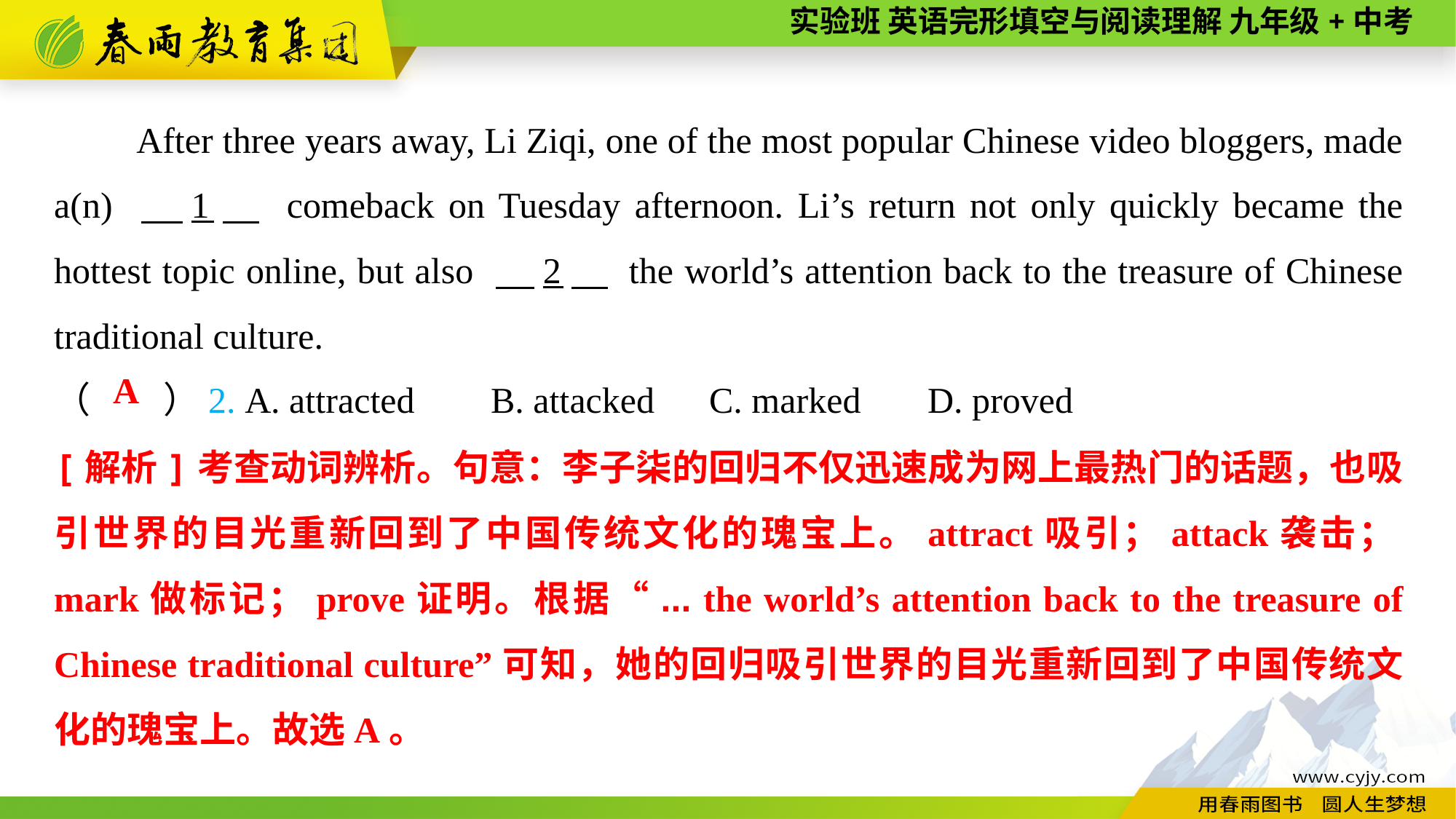

After three years away, Li Ziqi, one of the most popular Chinese video bloggers, made a(n) 　1　 comeback on Tuesday afternoon. Li’s return not only quickly became the hottest topic online, but also 　2　 the world’s attention back to the treasure of Chinese traditional culture.
（　　）2. A. attracted	B. attacked	C. marked	D. proved
A
[解析]考查动词辨析。句意：李子柒的回归不仅迅速成为网上最热门的话题，也吸引世界的目光重新回到了中国传统文化的瑰宝上。attract吸引；attack袭击；mark做标记；prove证明。根据“... the world’s attention back to the treasure of Chinese traditional culture”可知，她的回归吸引世界的目光重新回到了中国传统文化的瑰宝上。故选A。